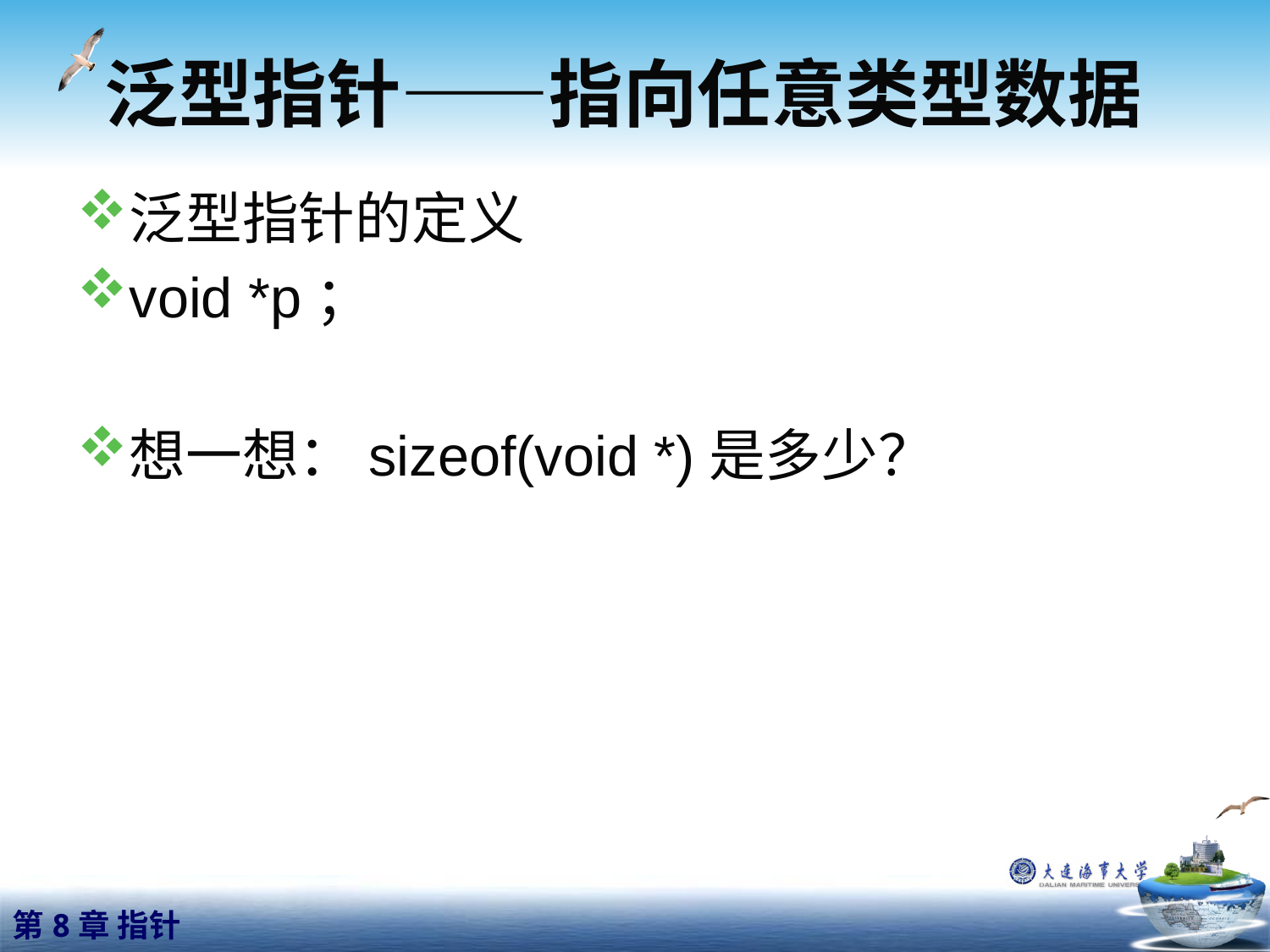

# 泛型指针——指向任意类型数据
泛型指针的定义
void *p；

想一想：sizeof(void *)是多少？